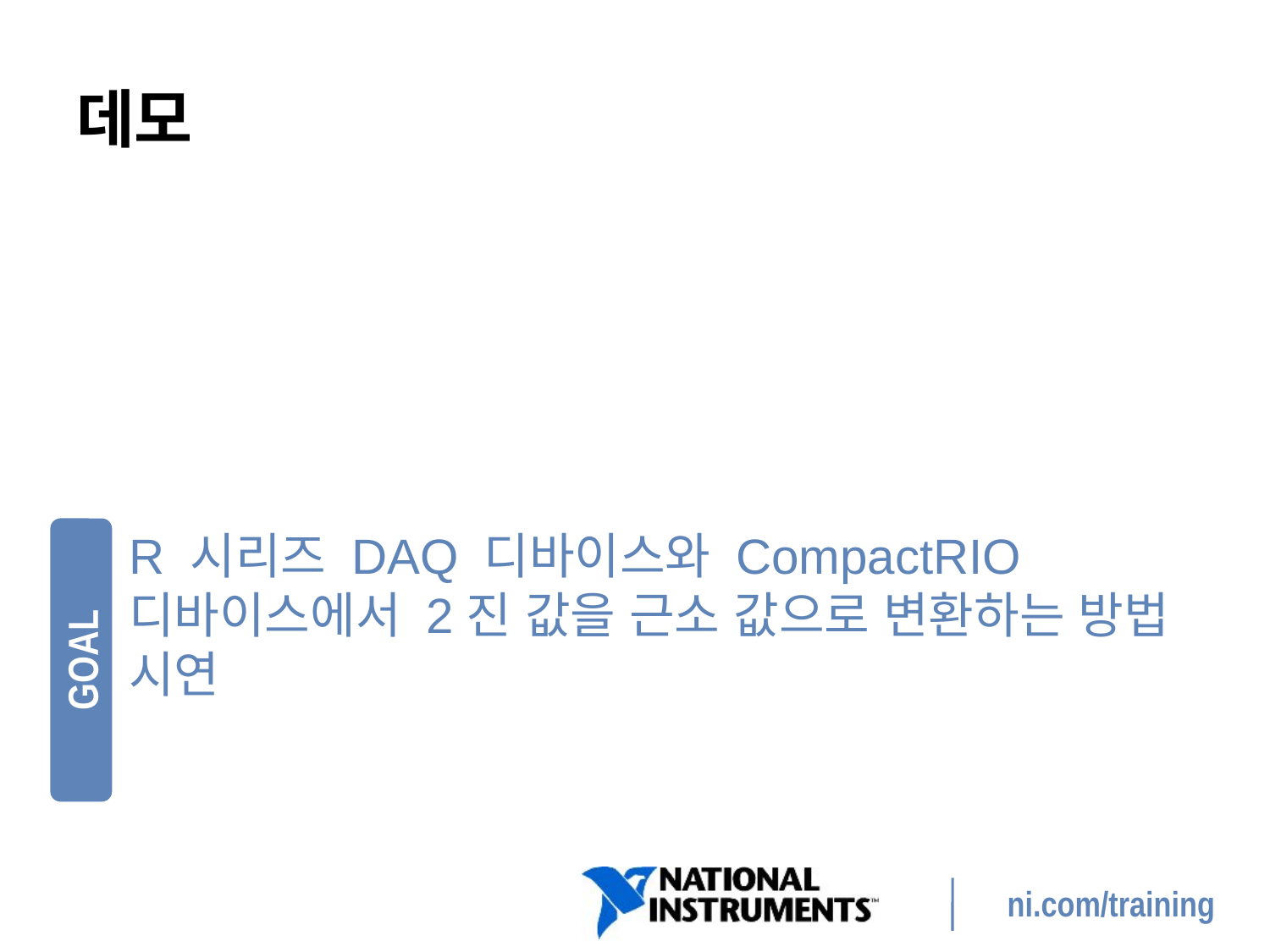

# 데모
R 시리즈 DAQ 디바이스와 CompactRIO 디바이스에서 2진 값을 근소 값으로 변환하는 방법 시연